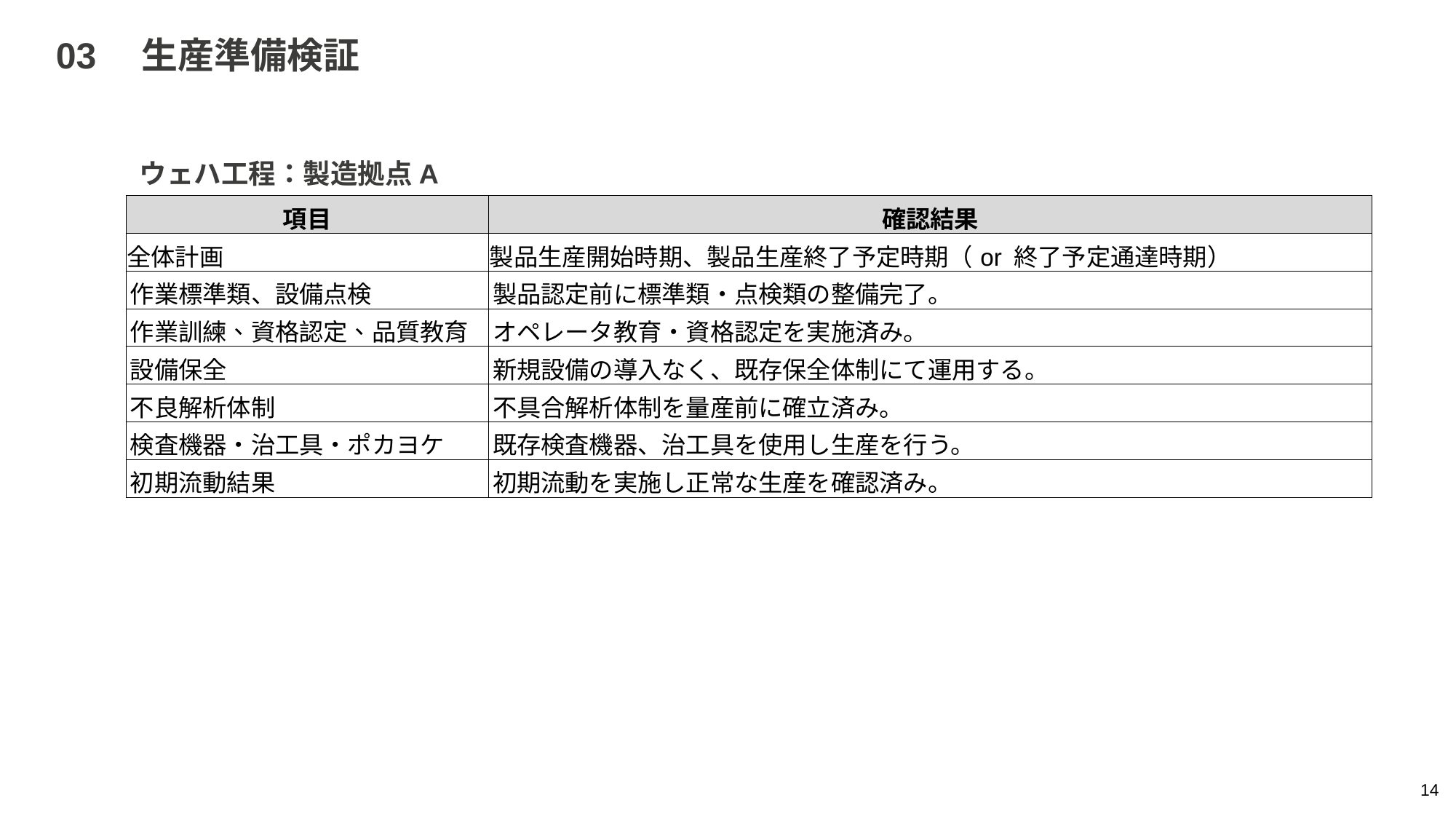

# 03　生産準備検証
ウェハ工程：製造拠点A
| 項目 | 確認結果 |
| --- | --- |
| 全体計画 | 製品生産開始時期、製品生産終了予定時期（or 終了予定通達時期） |
| 作業標準類、設備点検 | 製品認定前に標準類・点検類の整備完了。 |
| 作業訓練、資格認定、品質教育 | オペレータ教育・資格認定を実施済み。 |
| 設備保全 | 新規設備の導入なく、既存保全体制にて運用する。 |
| 不良解析体制 | 不具合解析体制を量産前に確立済み。 |
| 検査機器・治工具・ポカヨケ | 既存検査機器、治工具を使用し生産を行う。 |
| 初期流動結果 | 初期流動を実施し正常な生産を確認済み。 |